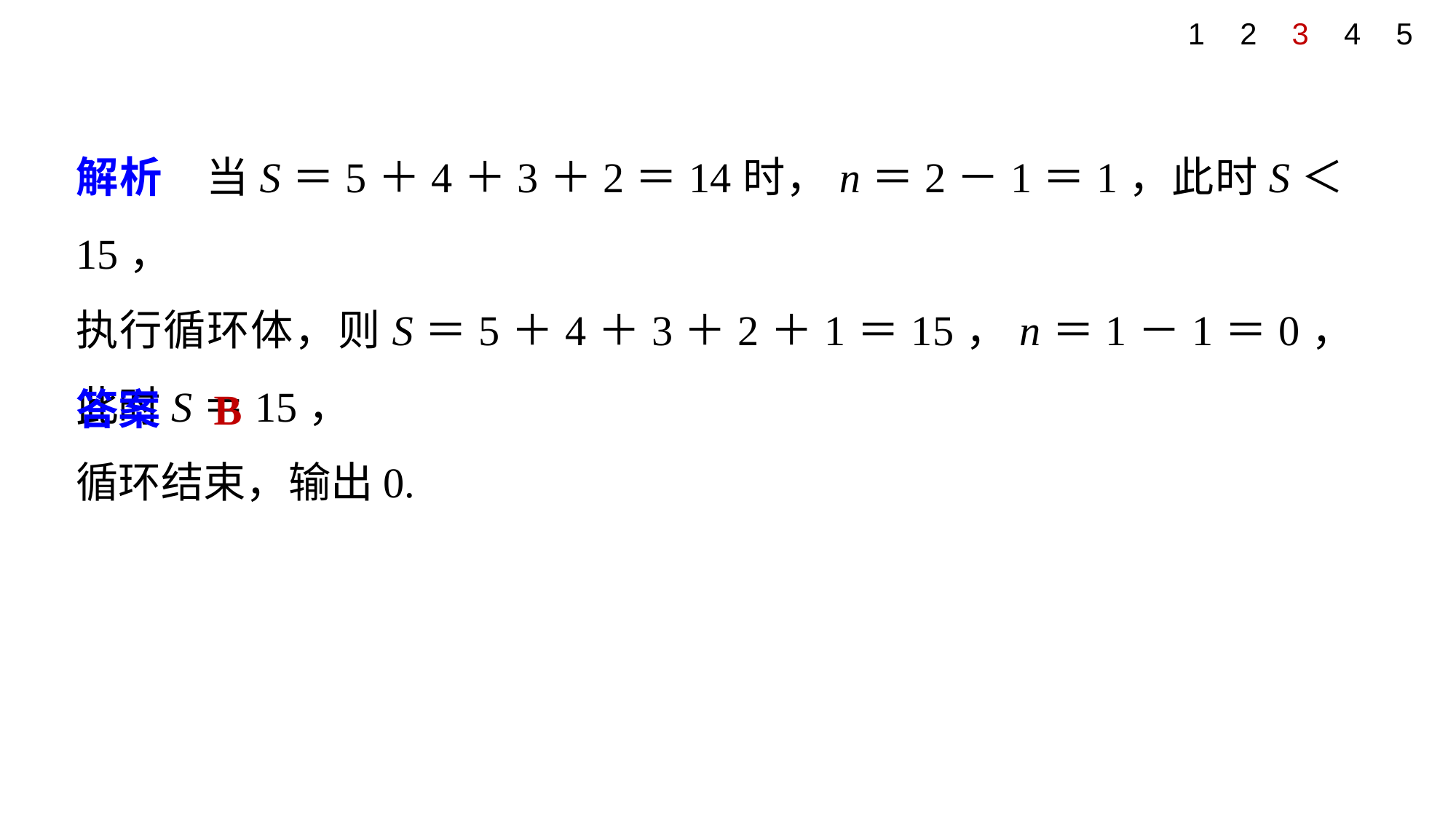

1
2
3
4
5
解析　当S＝5＋4＋3＋2＝14时，n＝2－1＝1，此时S＜15，
执行循环体，则S＝5＋4＋3＋2＋1＝15，n＝1－1＝0，此时S＝15，
循环结束，输出0.
答案　B